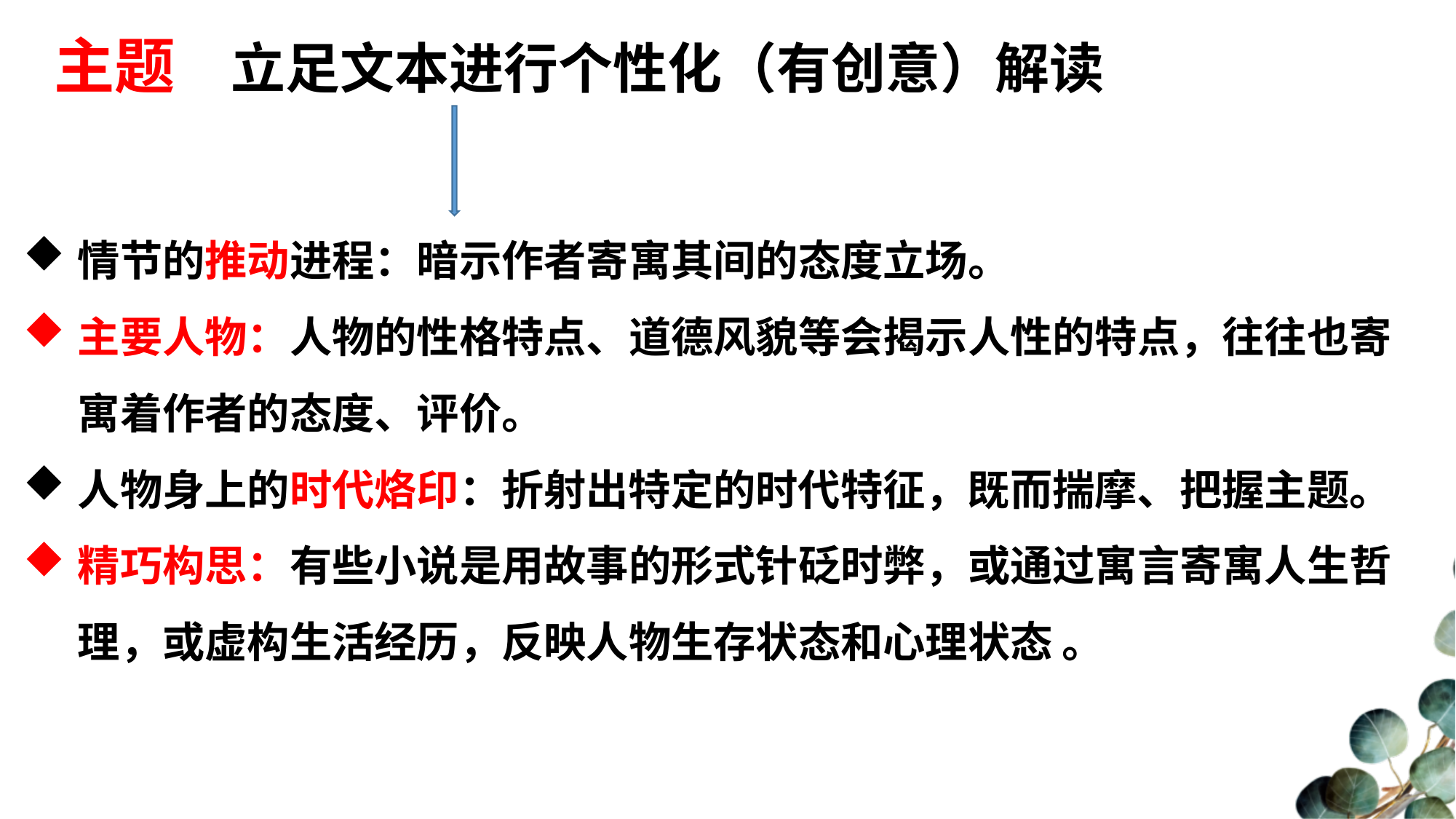

主题    立足文本进行个性化（有创意）解读

情节的推动进程：暗示作者寄寓其间的态度立场。
主要人物：人物的性格特点、道德风貌等会揭示人性的特点，往往也寄寓着作者的态度、评价。
人物身上的时代烙印：折射出特定的时代特征，既而揣摩、把握主题。
精巧构思：有些小说是用故事的形式针砭时弊，或通过寓言寄寓人生哲理，或虚构生活经历，反映人物生存状态和心理状态 。